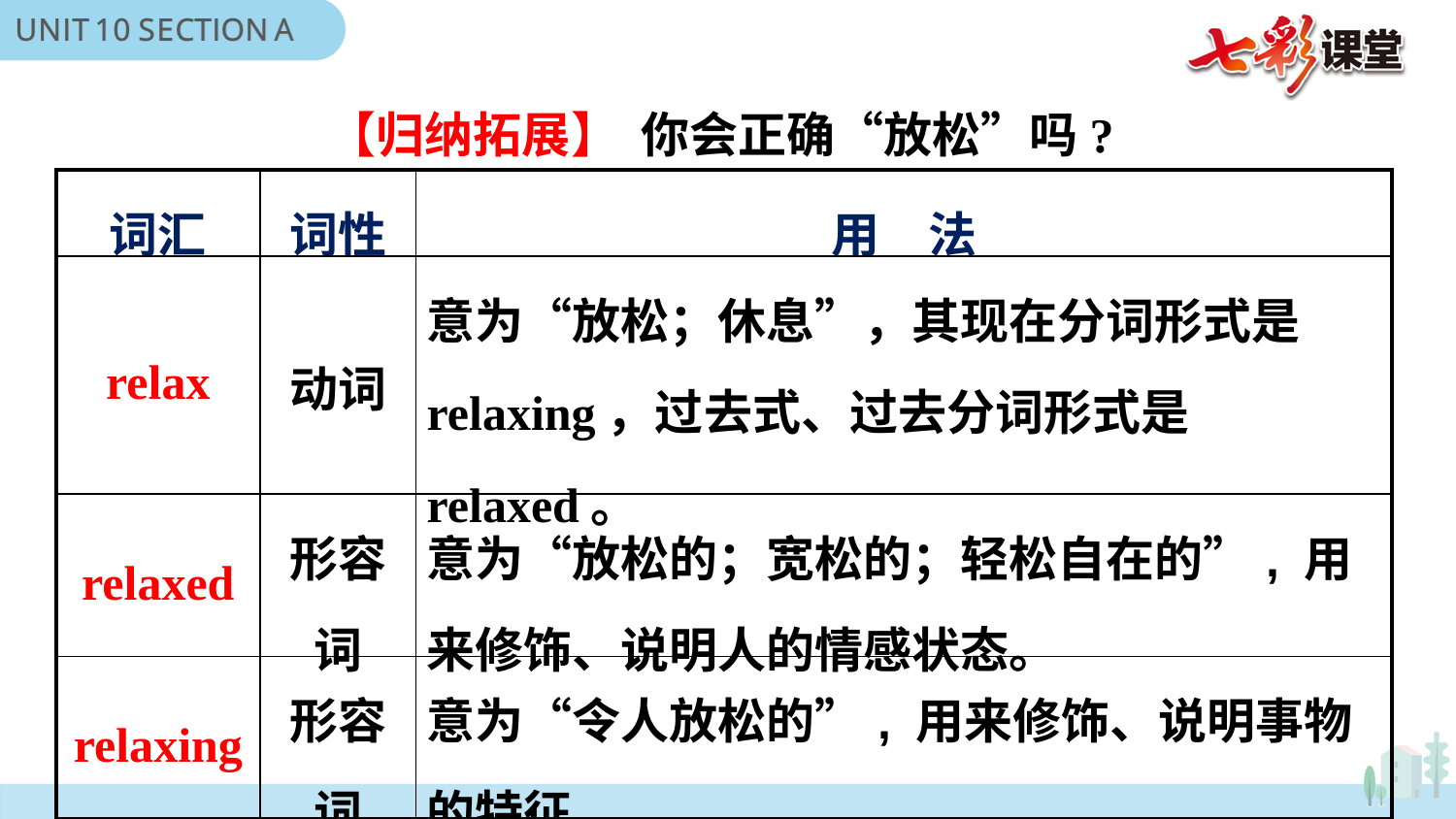

【归纳拓展】  你会正确“放松”吗?
| 词汇 | 词性 | 用　法 |
| --- | --- | --- |
| relax | 动词 | 意为“放松；休息”，其现在分词形式是relaxing，过去式、过去分词形式是relaxed。 |
| relaxed | 形容词 | 意为“放松的；宽松的；轻松自在的”, 用来修饰、说明人的情感状态。 |
| relaxing | 形容词 | 意为“令人放松的”, 用来修饰、说明事物的特征。 |